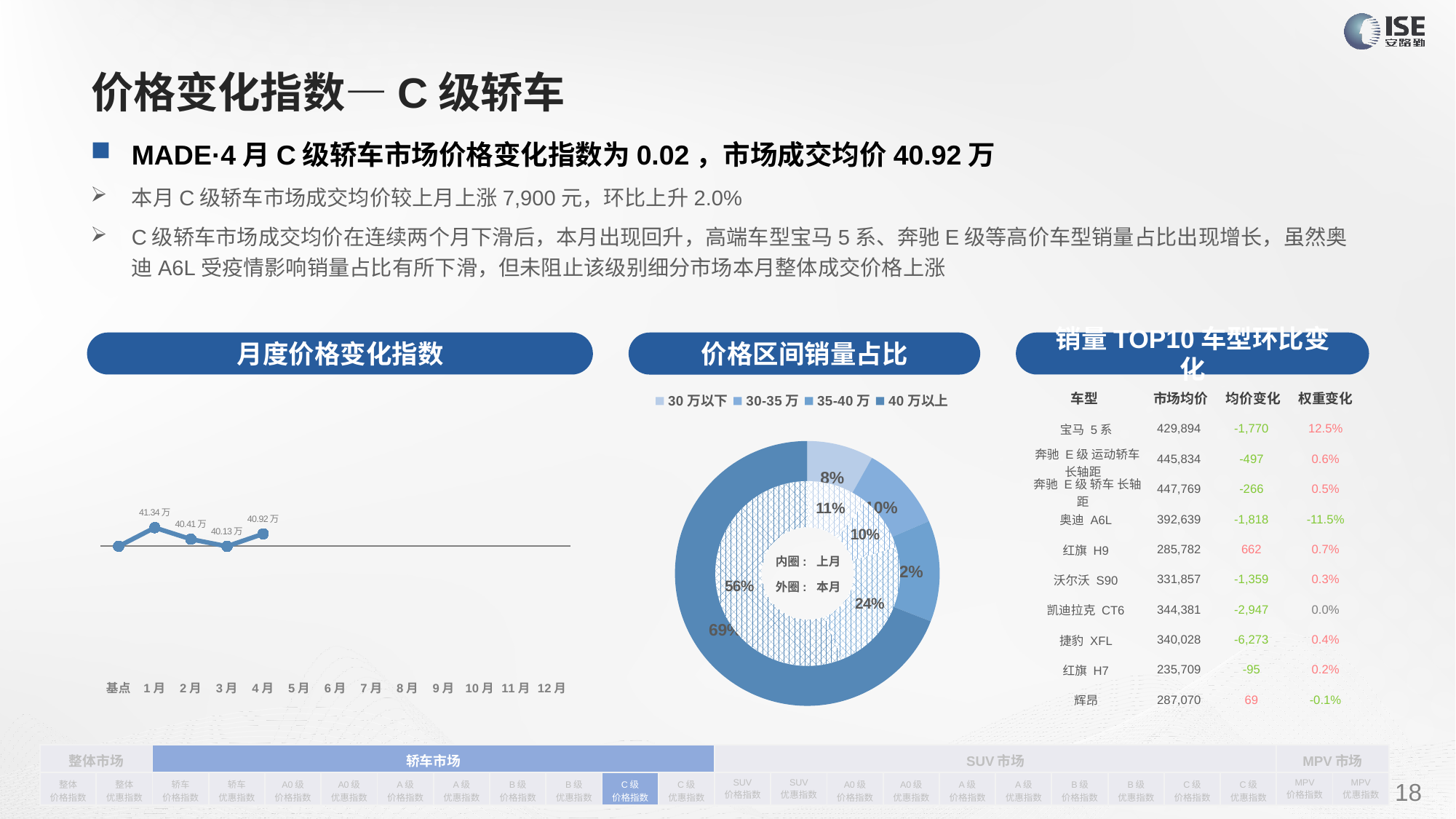

# 价格变化指数—C级轿车
MADE·4月C级轿车市场价格变化指数为0.02，市场成交均价40.92万
本月C级轿车市场成交均价较上月上涨7,900元，环比上升2.0%
C级轿车市场成交均价在连续两个月下滑后，本月出现回升，高端车型宝马5系、奔驰E级等高价车型销量占比出现增长，虽然奥迪A6L受疫情影响销量占比有所下滑，但未阻止该级别细分市场本月整体成交价格上涨
月度价格变化指数

销量TOP10车型环比变化

价格区间销量占比

| 车型 | 市场均价 | 均价变化 | 权重变化 |
| --- | --- | --- | --- |
| 宝马 5系 | 429,894 | -1,770 | 12.5% |
| 奔驰 E级 运动轿车 长轴距 | 445,834 | -497 | 0.6% |
| 奔驰 E级 轿车 长轴距 | 447,769 | -266 | 0.5% |
| 奥迪 A6L | 392,639 | -1,818 | -11.5% |
| 红旗 H9 | 285,782 | 662 | 0.7% |
| 沃尔沃 S90 | 331,857 | -1,359 | 0.3% |
| 凯迪拉克 CT6 | 344,381 | -2,947 | 0.0% |
| 捷豹 XFL | 340,028 | -6,273 | 0.4% |
| 红旗 H7 | 235,709 | -95 | 0.2% |
| 辉昂 | 287,070 | 69 | -0.1% |

### Chart

| Category | 销量 |
|---|---|
| 30万以下 | 1914.0 |
| 30-35万 | 2450.0 |
| 35-40万 | 2908.0 |
| 40万以上 | 16266.0 |

### Chart

| Category | Y2022 |
|---|---|
| 基点 | 0.0 |
| 1月 | 0.03 |
| 2月 | 0.011395754676927883 |
| 3月 | 0.0 |
| 4月 | 0.02 |
| 5月 | None |
| 6月 | None |
| 7月 | None |
| 8月 | None |
| 9月 | None |
| 10月 | None |
| 11月 | None |
| 12月 | None |

### Chart

| Category | 销量 |
|---|---|
| 30万以下 | 4158.0 |
| 30-35万 | 3716.0 |
| 35-40万 | 9124.0 |
| 40万以上 | 21558.0 |
内圈:  上月
外圈:  本月
| 整体市场 |  | 轿车市场 |  |  |  |  |  |  |  |  |  | SUV市场 |  |  |  |  |  |  |  |  |  | MPV市场 |  |
| --- | --- | --- | --- | --- | --- | --- | --- | --- | --- | --- | --- | --- | --- | --- | --- | --- | --- | --- | --- | --- | --- | --- | --- |
| 整体 价格指数 | 整体 优惠指数 | 轿车 价格指数 | 轿车 优惠指数 | A0级 价格指数 | A0级 优惠指数 | A级 价格指数 | A级 优惠指数 | B级 价格指数 | B级 优惠指数 | C级 价格指数 | C级 优惠指数 | SUV 价格指数 | SUV 优惠指数 | A0级 价格指数 | A0级 优惠指数 | A级 价格指数 | A级 优惠指数 | B级 价格指数 | B级 优惠指数 | C级 价格指数 | C级 优惠指数 | MPV 价格指数 | MPV 优惠指数 |
请在插入菜单—页眉和页脚中修改此 文本
18